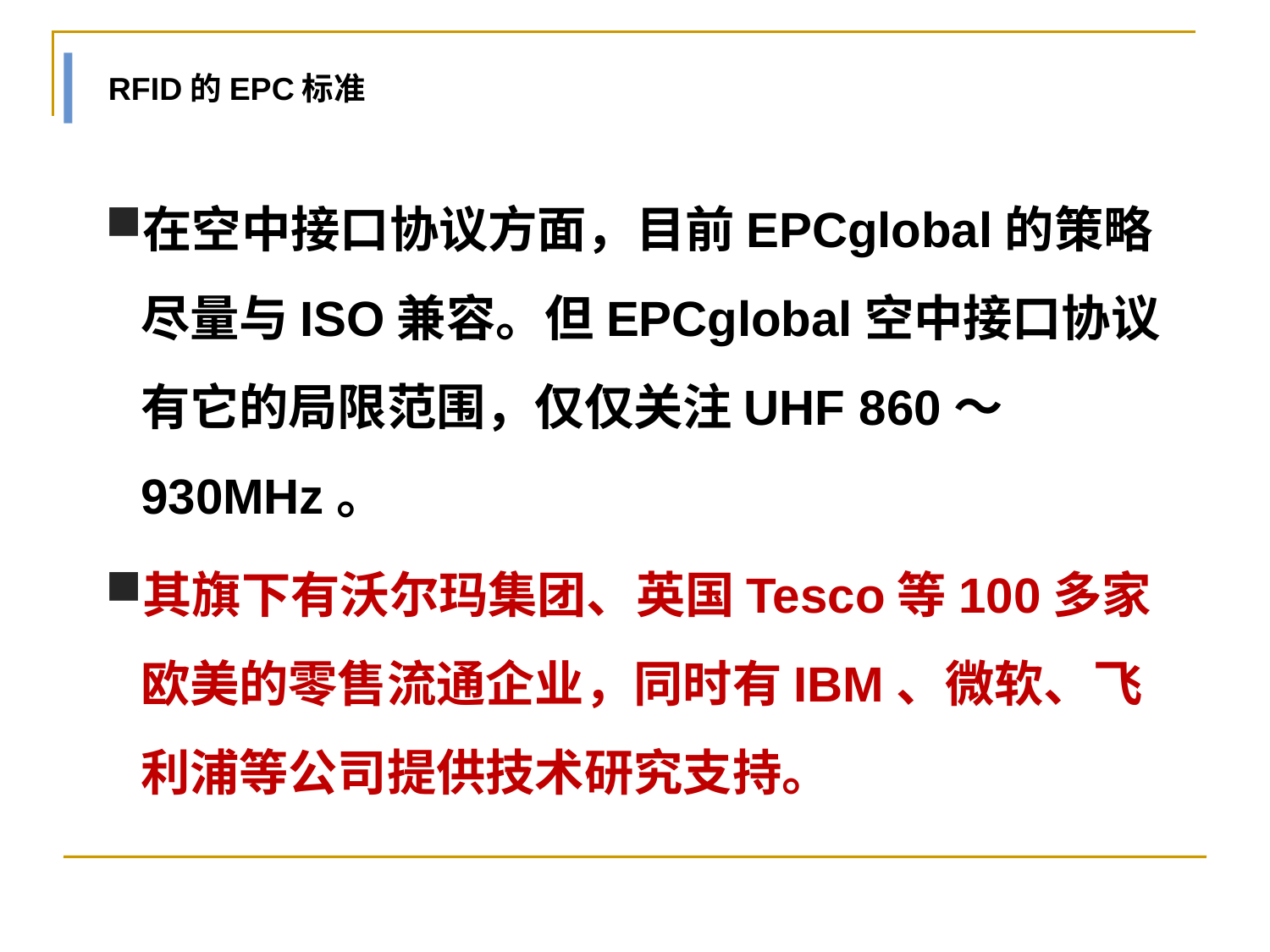

RFID的EPC标准
在空中接口协议方面，目前EPCglobal的策略尽量与ISO兼容。但EPCglobal空中接口协议有它的局限范围，仅仅关注UHF 860～930MHz。
其旗下有沃尔玛集团、英国Tesco等100多家欧美的零售流通企业，同时有IBM、微软、飞利浦等公司提供技术研究支持。